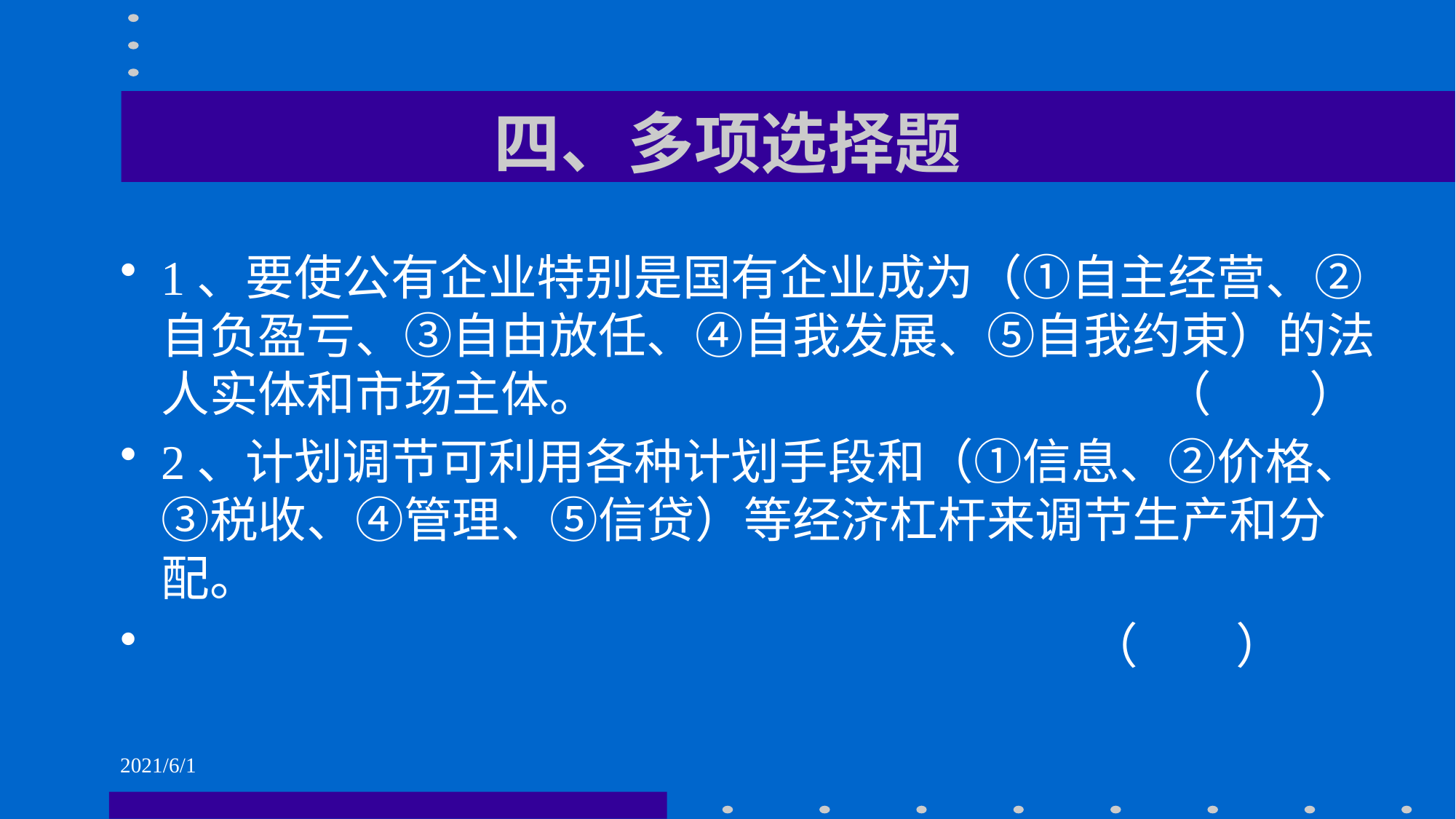

# 四、多项选择题
1、要使公有企业特别是国有企业成为（①自主经营、②自负盈亏、③自由放任、④自我发展、⑤自我约束）的法人实体和市场主体。                                                    （         ）
2、计划调节可利用各种计划手段和（①信息、②价格、③税收、④管理、⑤信贷）等经济杠杆来调节生产和分配。
                                                                                    （         ）
2021/6/1